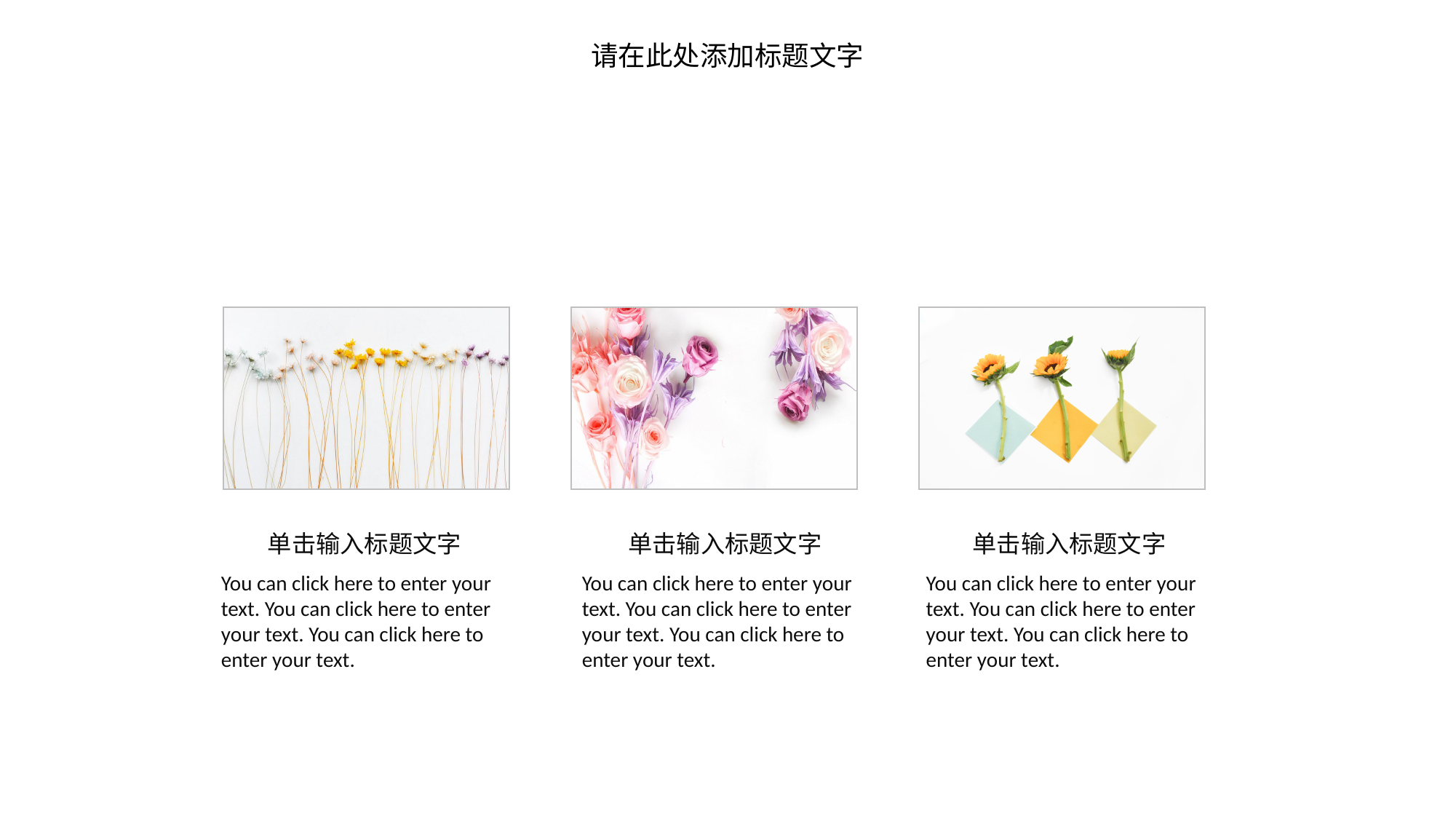

请在此处添加标题文字

单击输入标题文字
单击输入标题文字
单击输入标题文字
You can click here to enter your text. You can click here to enter your text. You can click here to enter your text.
You can click here to enter your text. You can click here to enter your text. You can click here to enter your text.
You can click here to enter your text. You can click here to enter your text. You can click here to enter your text.